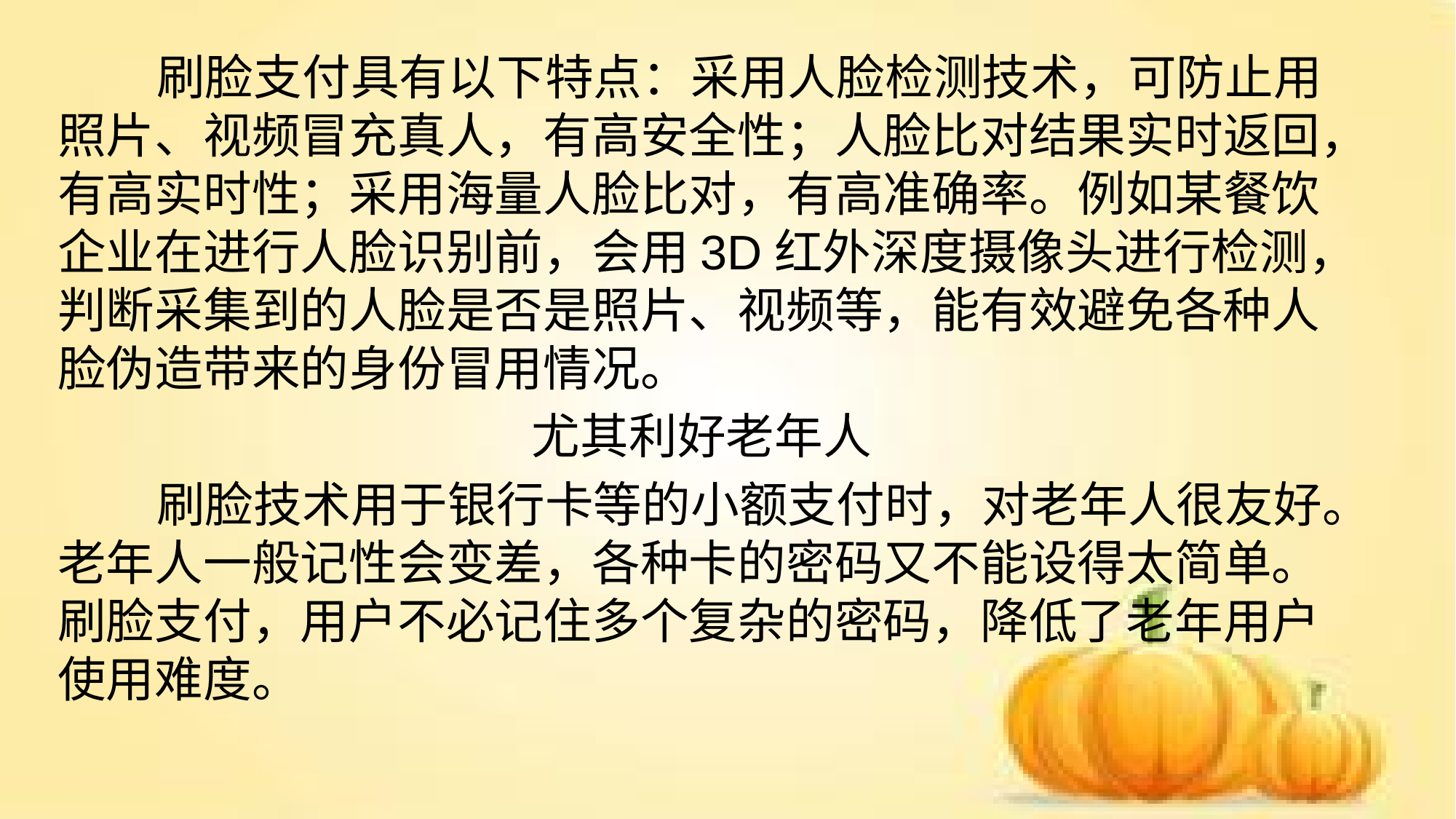

刷脸支付具有以下特点：采用人脸检测技术，可防止用照片、视频冒充真人，有高安全性；人脸比对结果实时返回，有高实时性；采用海量人脸比对，有高准确率。例如某餐饮企业在进行人脸识别前，会用3D红外深度摄像头进行检测，判断采集到的人脸是否是照片、视频等，能有效避免各种人脸伪造带来的身份冒用情况。
尤其利好老年人
        刷脸技术用于银行卡等的小额支付时，对老年人很友好。老年人一般记性会变差，各种卡的密码又不能设得太简单。刷脸支付，用户不必记住多个复杂的密码，降低了老年用户使用难度。